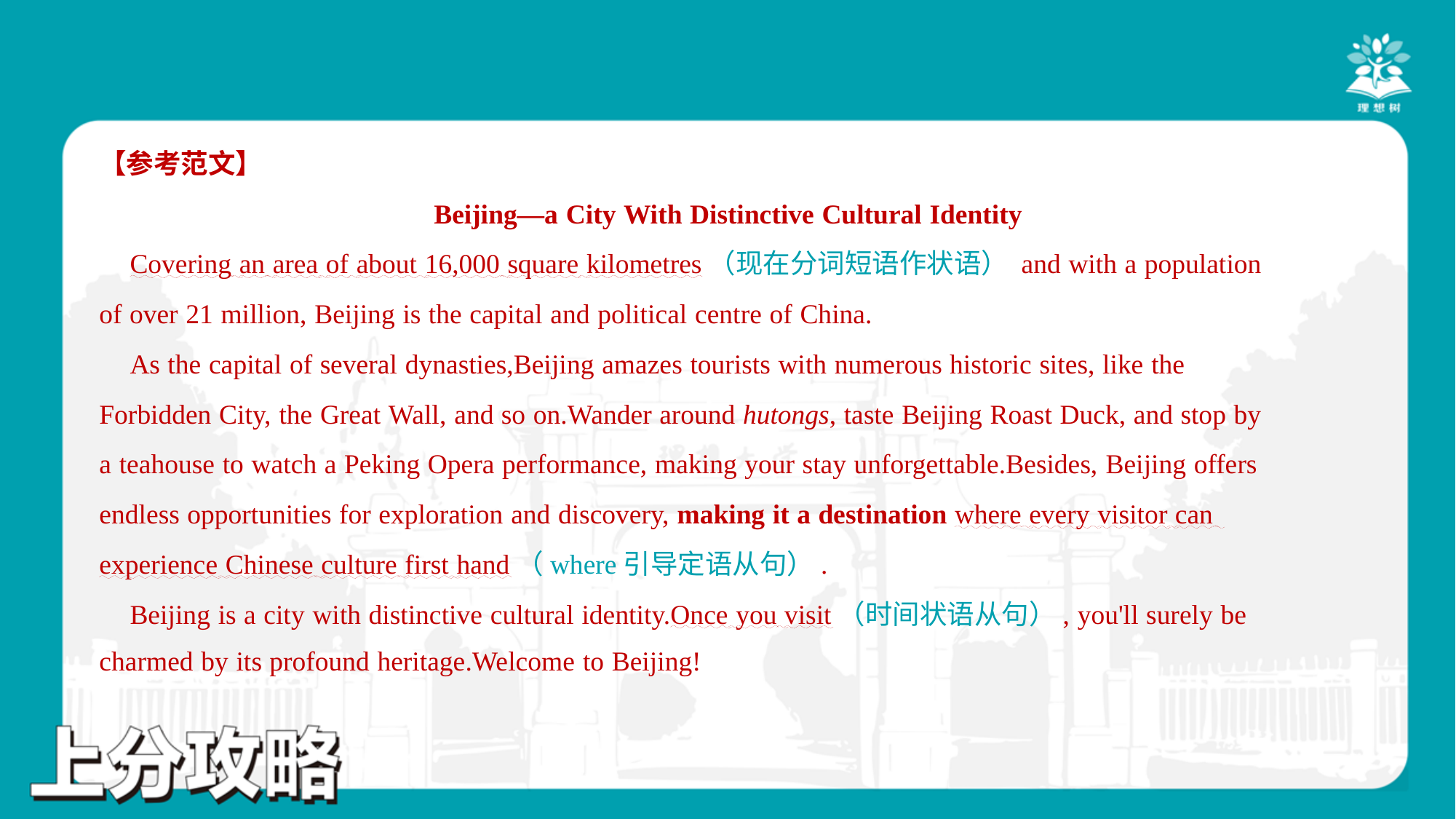

【参考范文】
Beijing—a City With Distinctive Cultural Identity
    Covering an area of about 16,000 square kilometres（现在分词短语作状语） and with a population
of over 21 million, Beijing is the capital and political centre of China.
    As the capital of several dynasties,Beijing amazes tourists with numerous historic sites, like the
Forbidden City, the Great Wall, and so on.Wander around hutongs, taste Beijing Roast Duck, and stop by
a teahouse to watch a Peking Opera performance, making your stay unforgettable.Besides, Beijing offers
endless opportunities for exploration and discovery, making it a destination where every visitor can
experience Chinese culture first hand（where引导定语从句）.
    Beijing is a city with distinctive cultural identity.Once you visit（时间状语从句）, you'll surely be
charmed by its profound heritage.Welcome to Beijing!